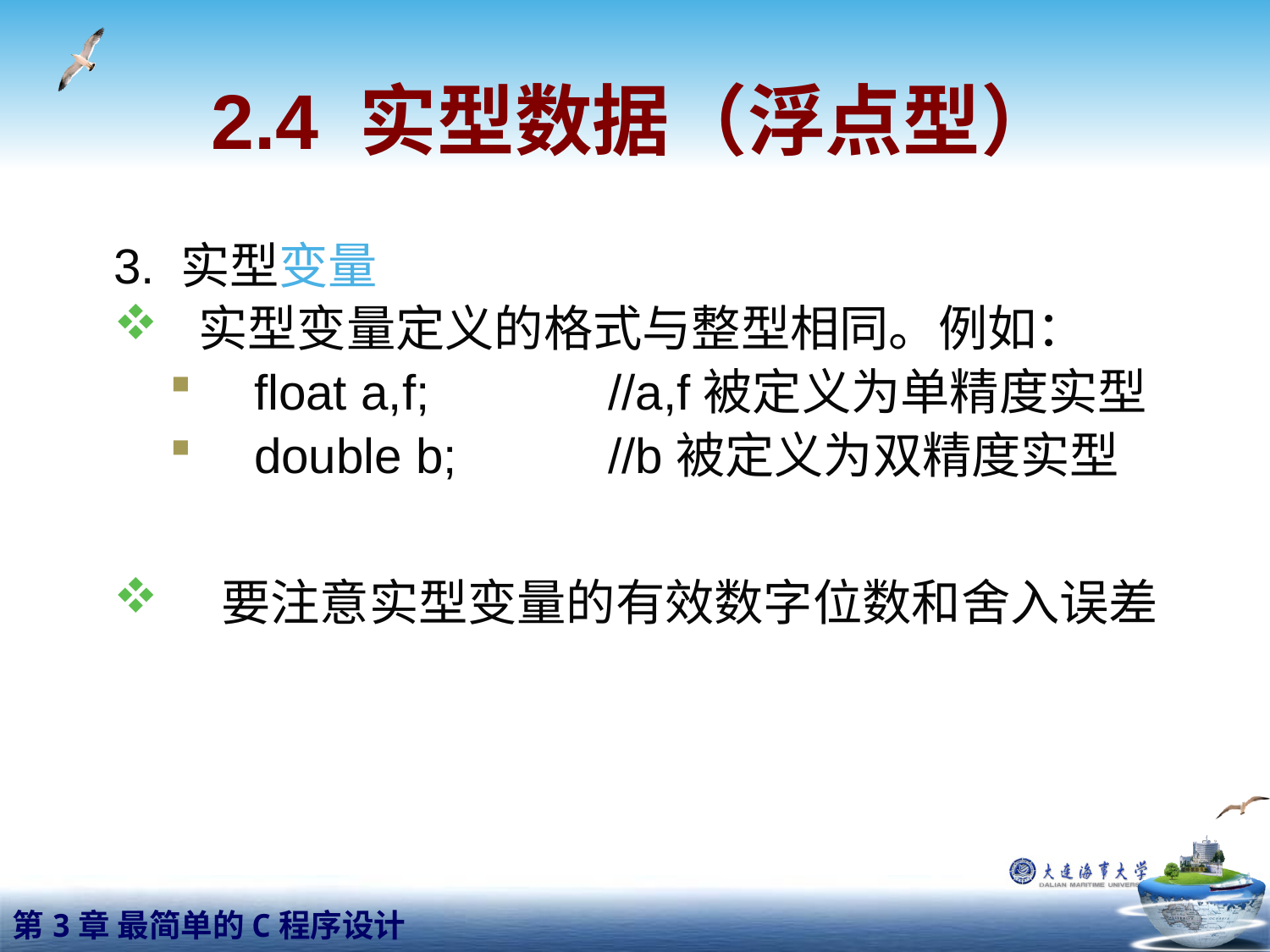

# 2.4 实型数据（浮点型）
3. 实型变量
实型变量定义的格式与整型相同。例如：
float a,f;             //a,f被定义为单精度实型
double b;           //b被定义为双精度实型

 要注意实型变量的有效数字位数和舍入误差